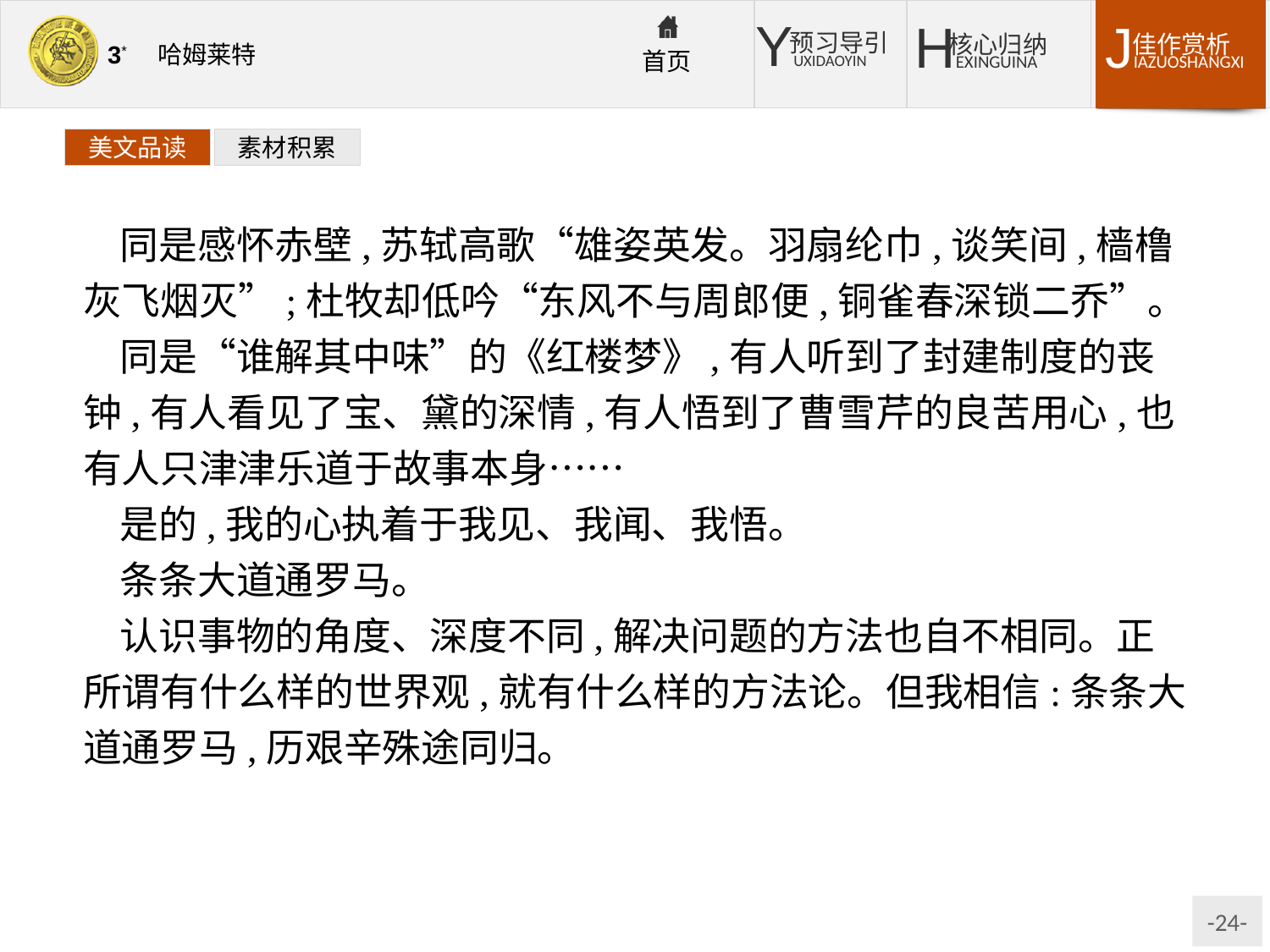

美文品读
素材积累
同是感怀赤壁,苏轼高歌“雄姿英发。羽扇纶巾,谈笑间,樯橹灰飞烟灭”;杜牧却低吟“东风不与周郎便,铜雀春深锁二乔”。
同是“谁解其中味”的《红楼梦》,有人听到了封建制度的丧钟,有人看见了宝、黛的深情,有人悟到了曹雪芹的良苦用心,也有人只津津乐道于故事本身……
是的,我的心执着于我见、我闻、我悟。
条条大道通罗马。
认识事物的角度、深度不同,解决问题的方法也自不相同。正所谓有什么样的世界观,就有什么样的方法论。但我相信:条条大道通罗马,历艰辛殊途同归。